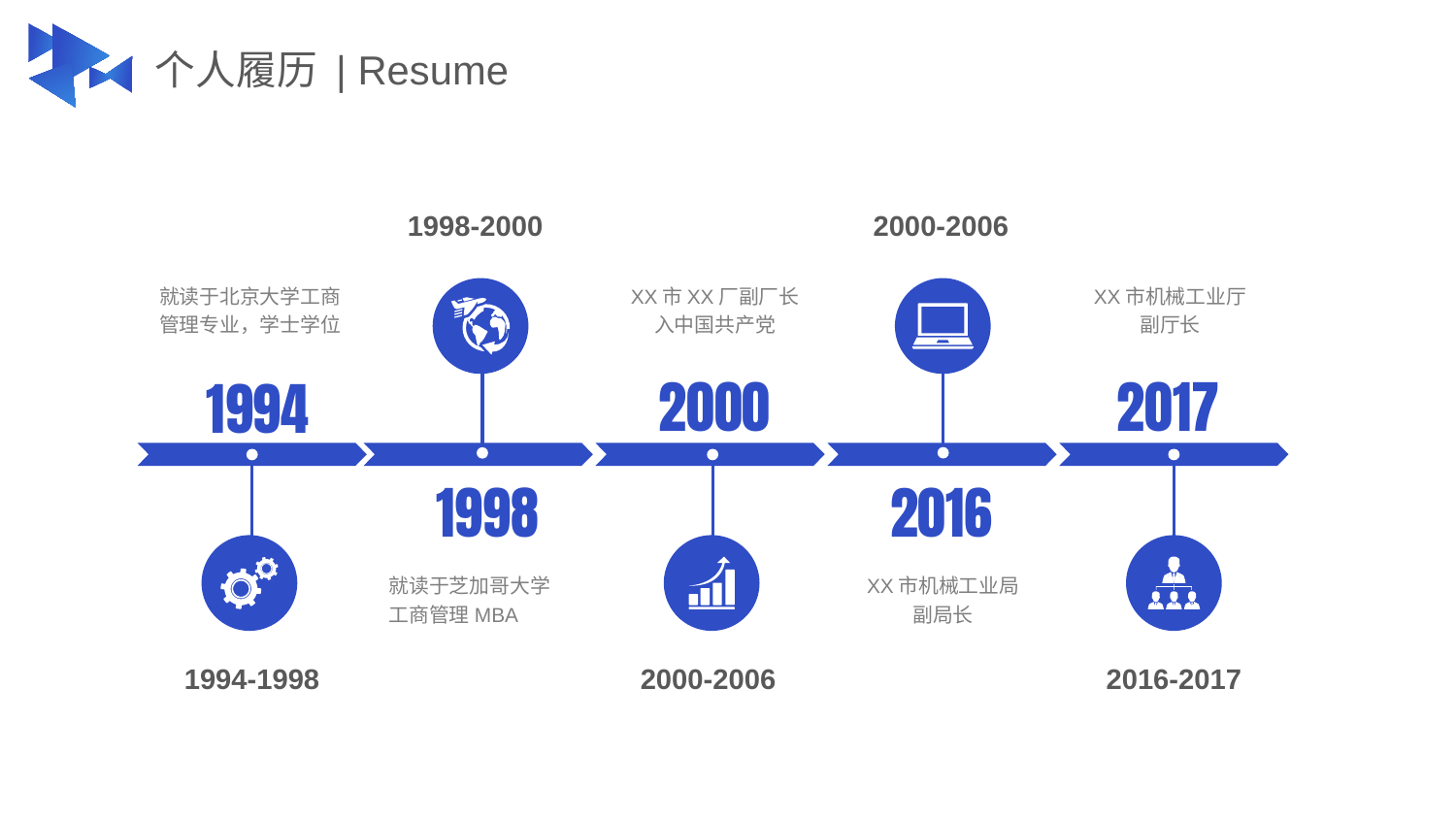

# 个人履历 | Resume
1998-2000
2000-2006
就读于北京大学工商管理专业，学士学位
XX市XX厂副厂长
入中国共产党
XX市机械工业厅
副厅长

2000
2017
1994

1998
2016
就读于芝加哥大学
工商管理MBA
XX市机械工业局
副局长
1994-1998
2000-2006
2016-2017